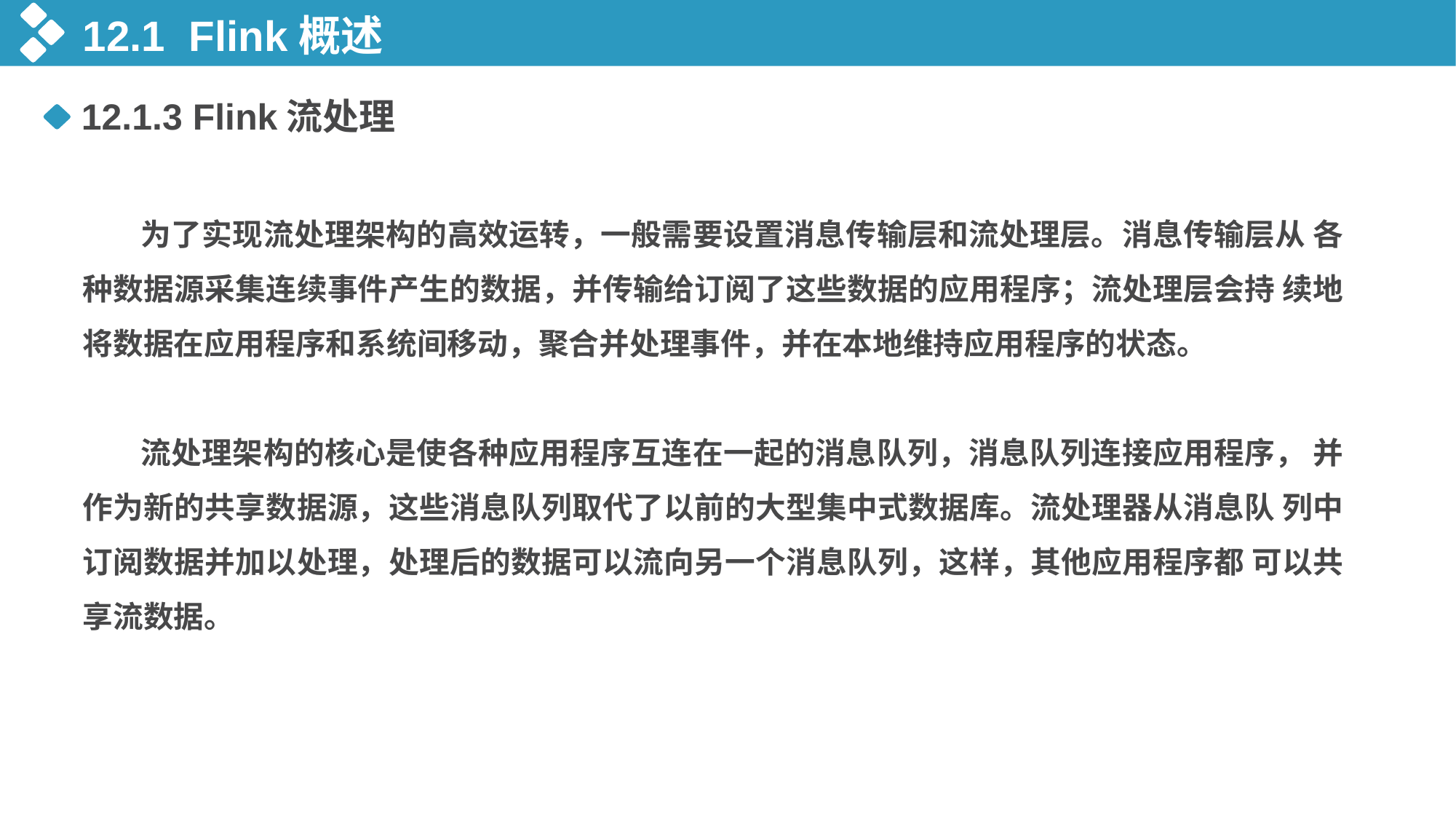

12.1  Flink概述
12.1.3 Flink流处理

       为了实现流处理架构的高效运转，一般需要设置消息传输层和流处理层。消息传输层从 各种数据源采集连续事件产生的数据，并传输给订阅了这些数据的应用程序；流处理层会持 续地将数据在应用程序和系统间移动，聚合并处理事件，并在本地维持应用程序的状态。

       流处理架构的核心是使各种应用程序互连在一起的消息队列，消息队列连接应用程序， 并作为新的共享数据源，这些消息队列取代了以前的大型集中式数据库。流处理器从消息队 列中订阅数据并加以处理，处理后的数据可以流向另一个消息队列，这样，其他应用程序都 可以共享流数据。